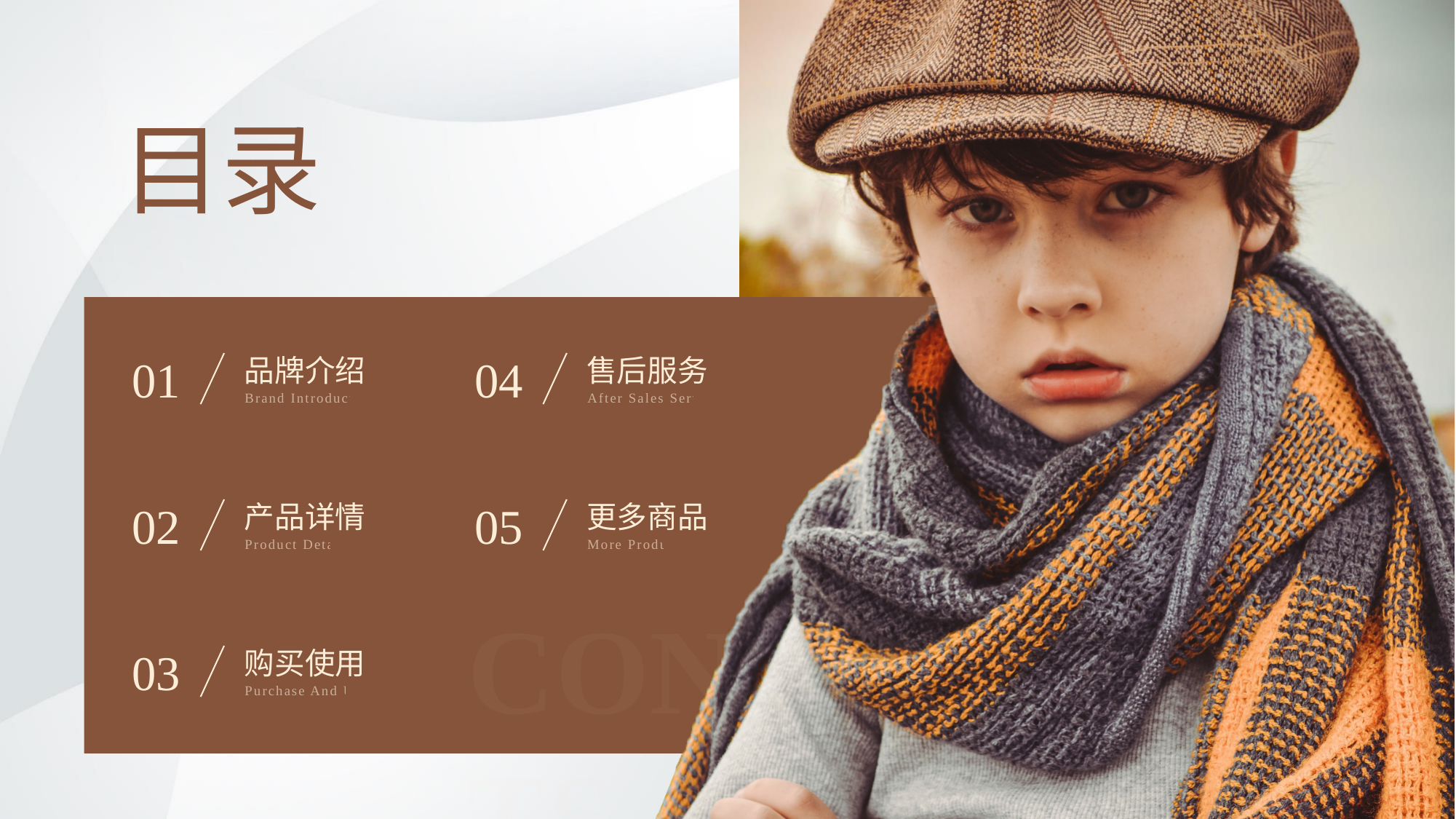

01
品牌介绍
Brand Introduction
04
售后服务
After Sales Service
02
产品详情
Product Details
05
更多商品
More Product
03
购买使用
Purchase And Use